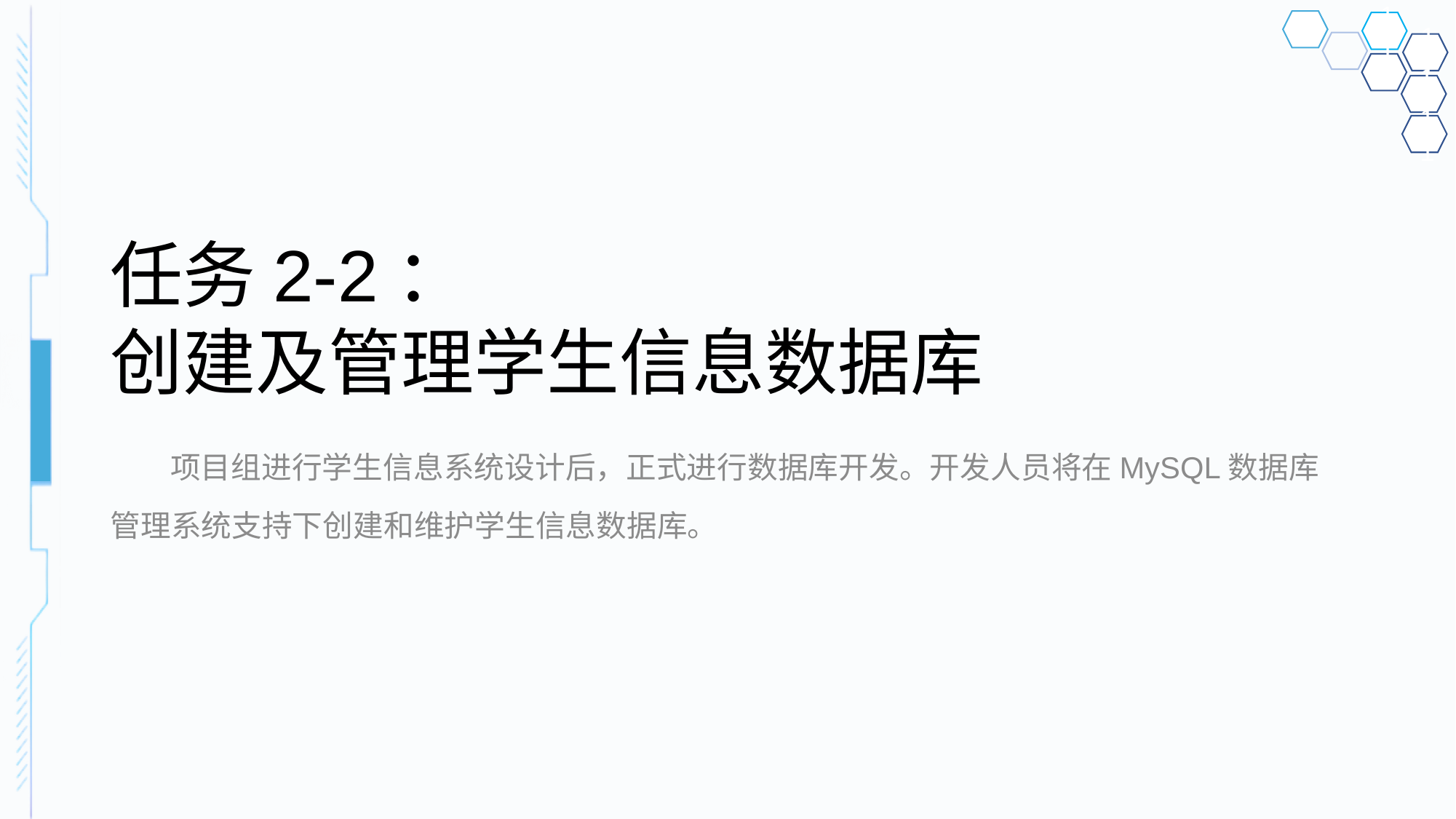

# 任务2-2： 创建及管理学生信息数据库
项目组进行学生信息系统设计后，正式进行数据库开发。开发人员将在MySQL数据库管理系统支持下创建和维护学生信息数据库。